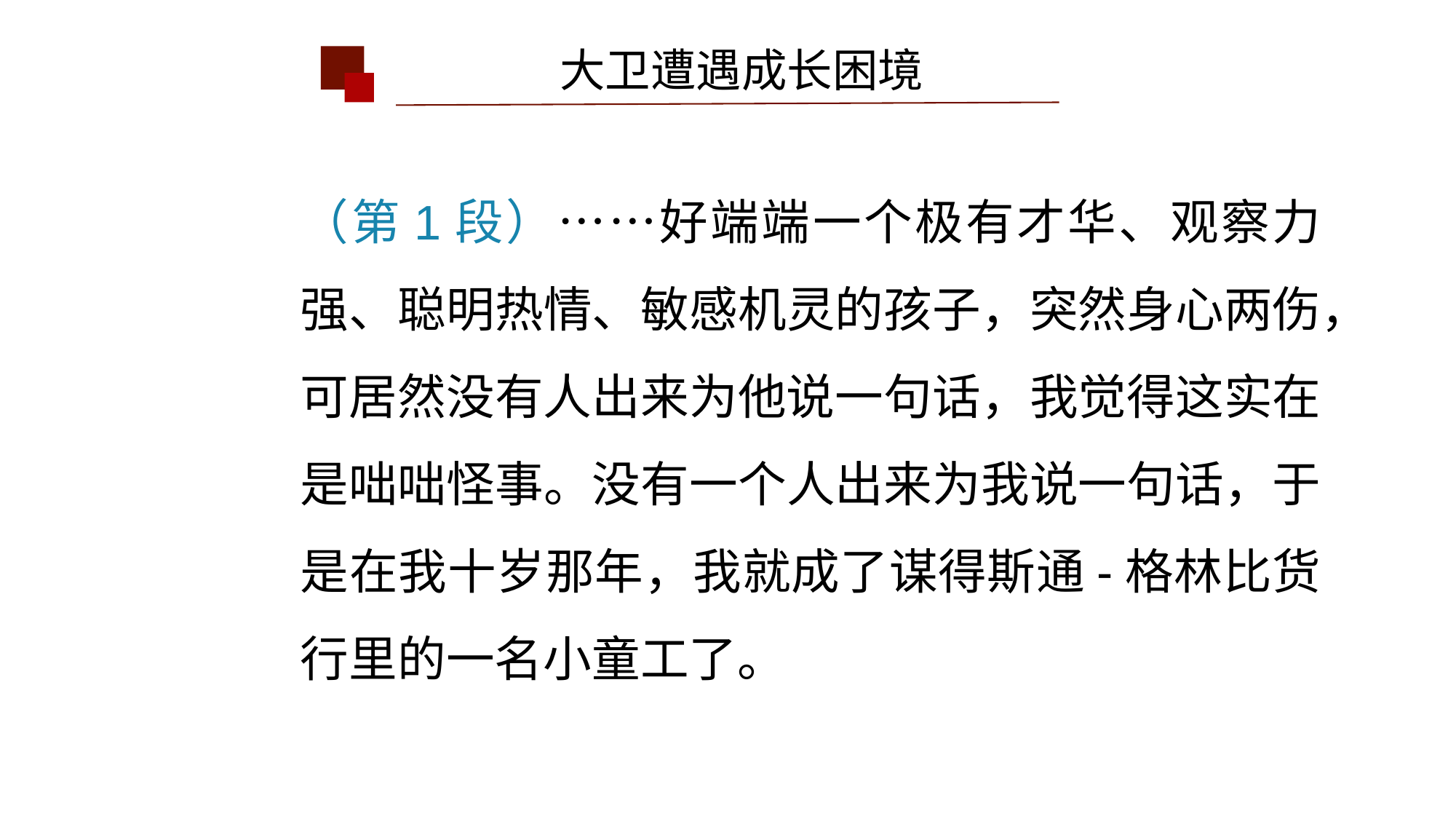

大卫遭遇成长困境

（第1段）……好端端一个极有才华、观察力强、聪明热情、敏感机灵的孩子，突然身心两伤，可居然没有人出来为他说一句话，我觉得这实在是咄咄怪事。没有一个人出来为我说一句话，于是在我十岁那年，我就成了谋得斯通-格林比货行里的一名小童工了。